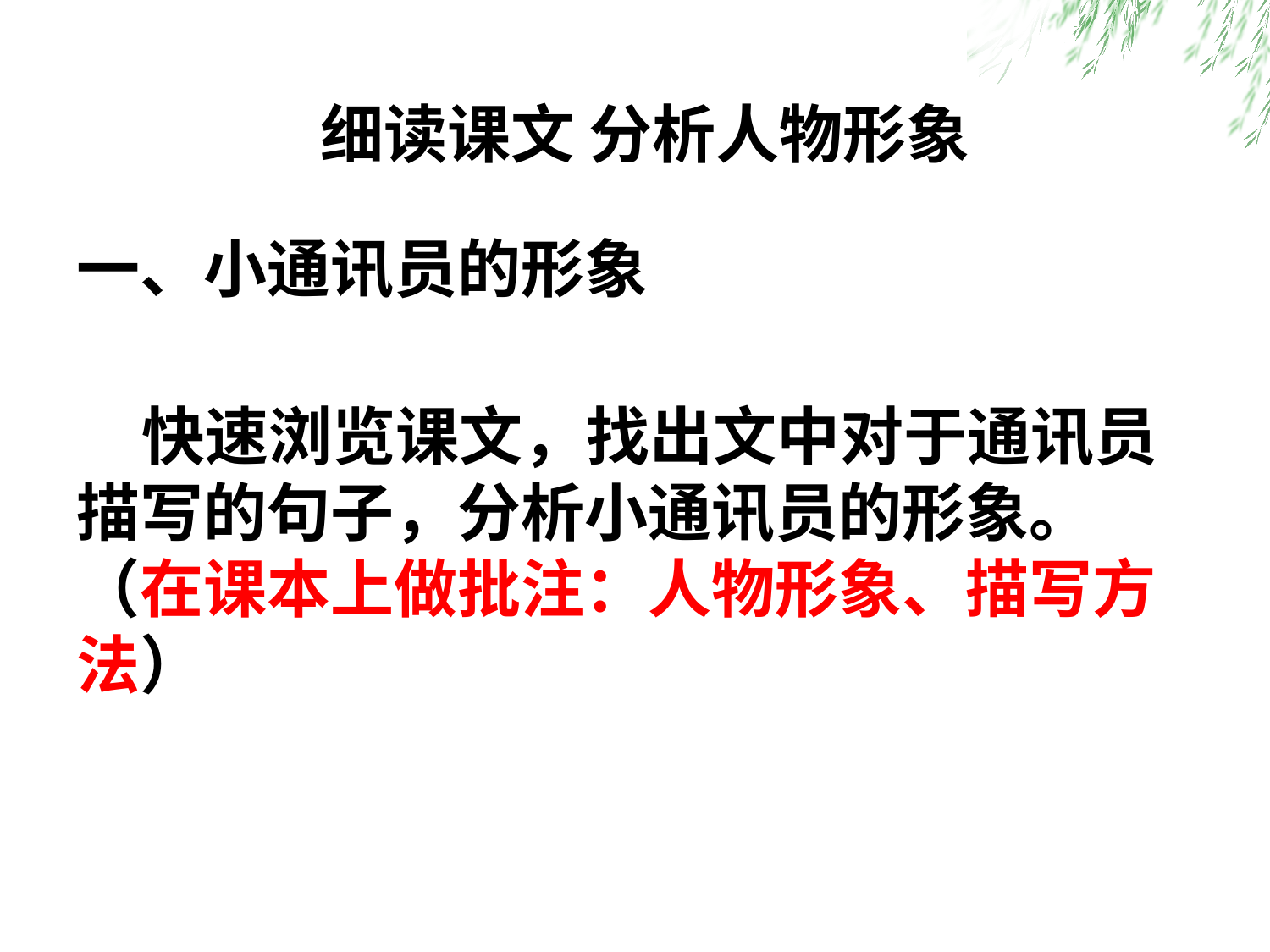

细读课文 分析人物形象
一、小通讯员的形象

    快速浏览课文，找出文中对于通讯员描写的句子，分析小通讯员的形象。（在课本上做批注：人物形象、描写方法）